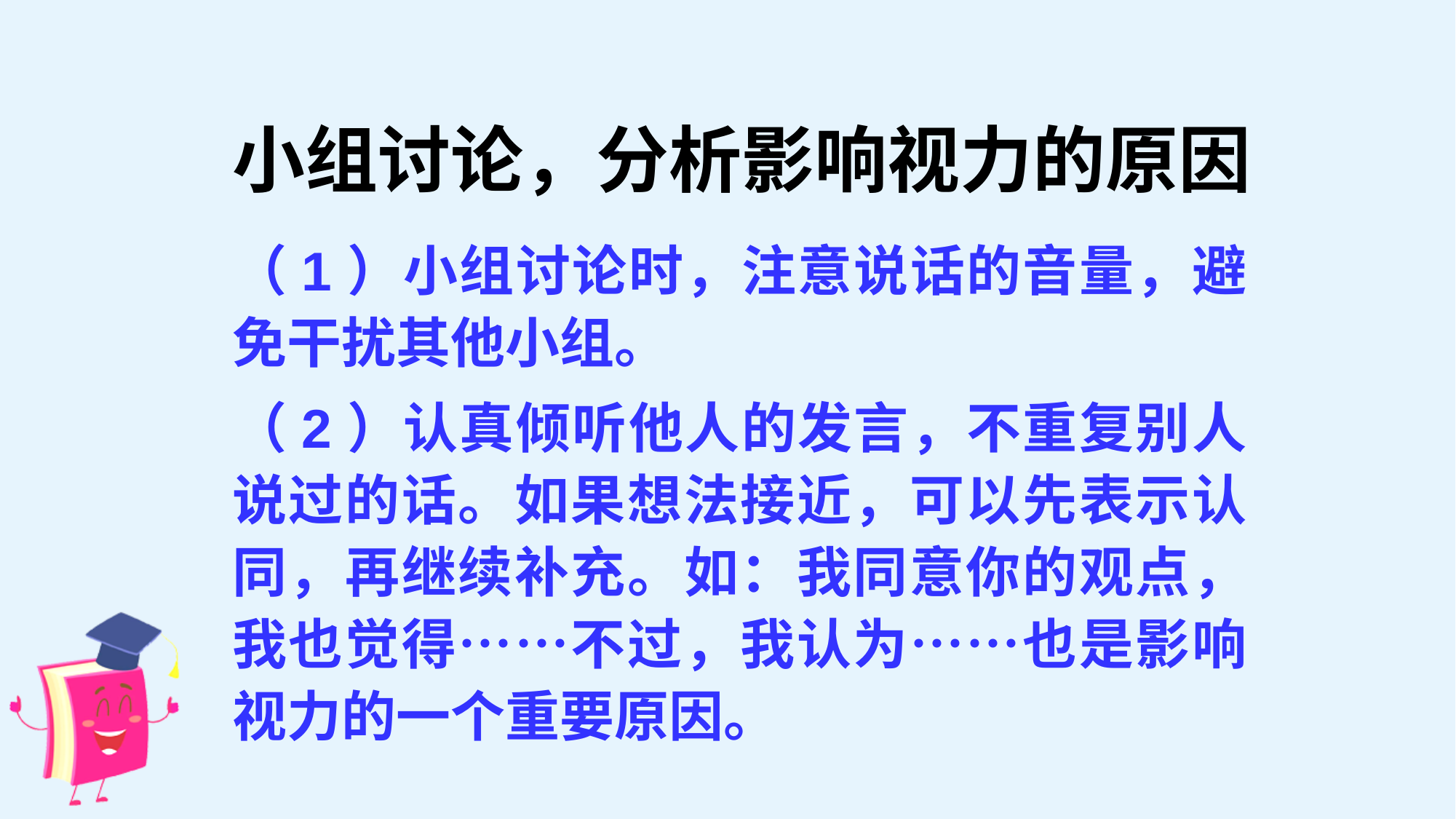

小组讨论，分析影响视力的原因
（1）小组讨论时，注意说话的音量，避免干扰其他小组。
（2）认真倾听他人的发言，不重复别人说过的话。如果想法接近，可以先表示认同，再继续补充。如：我同意你的观点，我也觉得……不过，我认为……也是影响视力的一个重要原因。